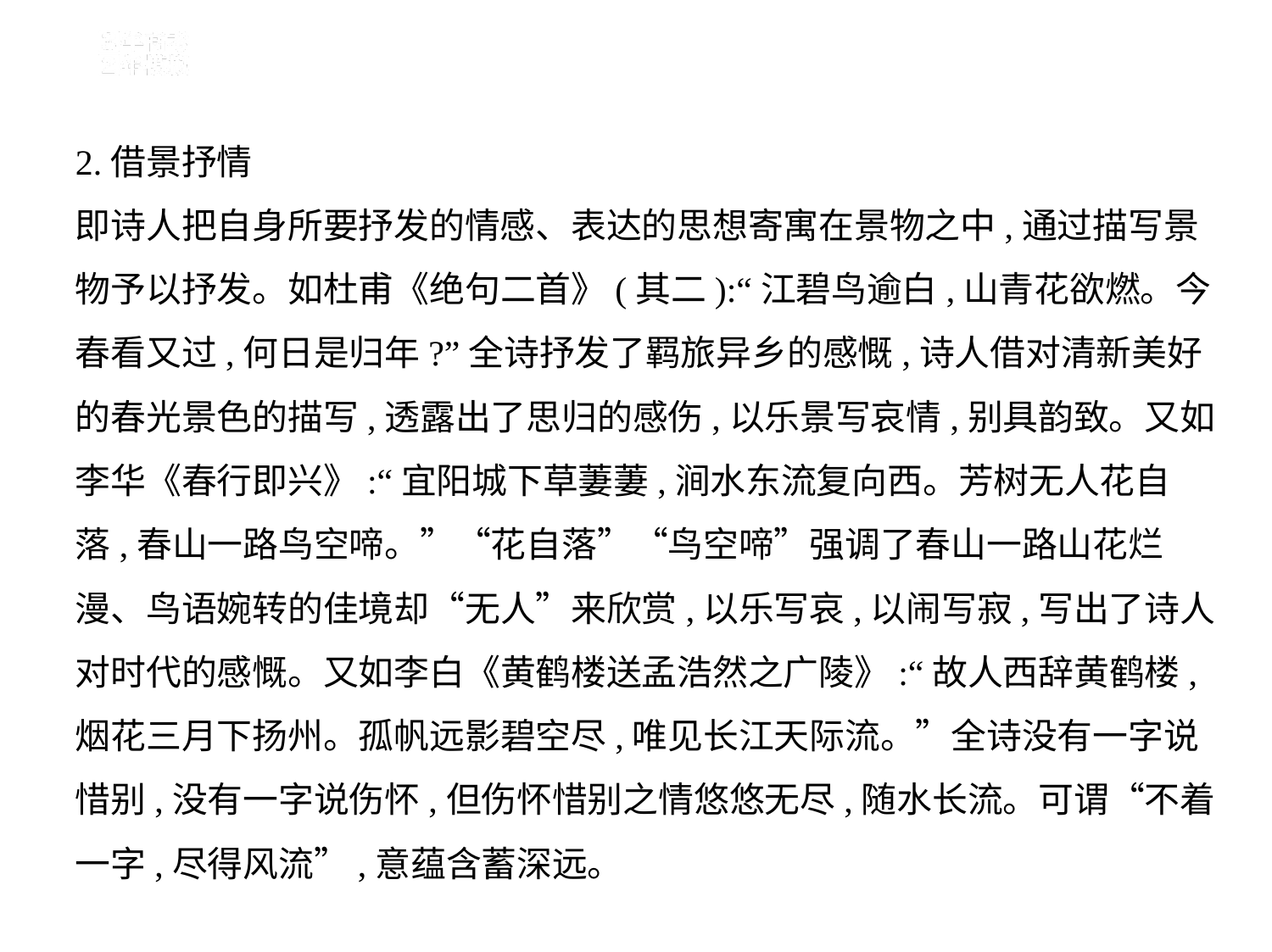

2.借景抒情
即诗人把自身所要抒发的情感、表达的思想寄寓在景物之中,通过描写景
物予以抒发。如杜甫《绝句二首》(其二):“江碧鸟逾白,山青花欲燃。今
春看又过,何日是归年?”全诗抒发了羁旅异乡的感慨,诗人借对清新美好
的春光景色的描写,透露出了思归的感伤,以乐景写哀情,别具韵致。又如
李华《春行即兴》:“宜阳城下草萋萋,涧水东流复向西。芳树无人花自
落,春山一路鸟空啼。”“花自落”“鸟空啼”强调了春山一路山花烂
漫、鸟语婉转的佳境却“无人”来欣赏,以乐写哀,以闹写寂,写出了诗人
对时代的感慨。又如李白《黄鹤楼送孟浩然之广陵》:“故人西辞黄鹤楼,
烟花三月下扬州。孤帆远影碧空尽,唯见长江天际流。”全诗没有一字说
惜别,没有一字说伤怀,但伤怀惜别之情悠悠无尽,随水长流。可谓“不着
一字,尽得风流”,意蕴含蓄深远。